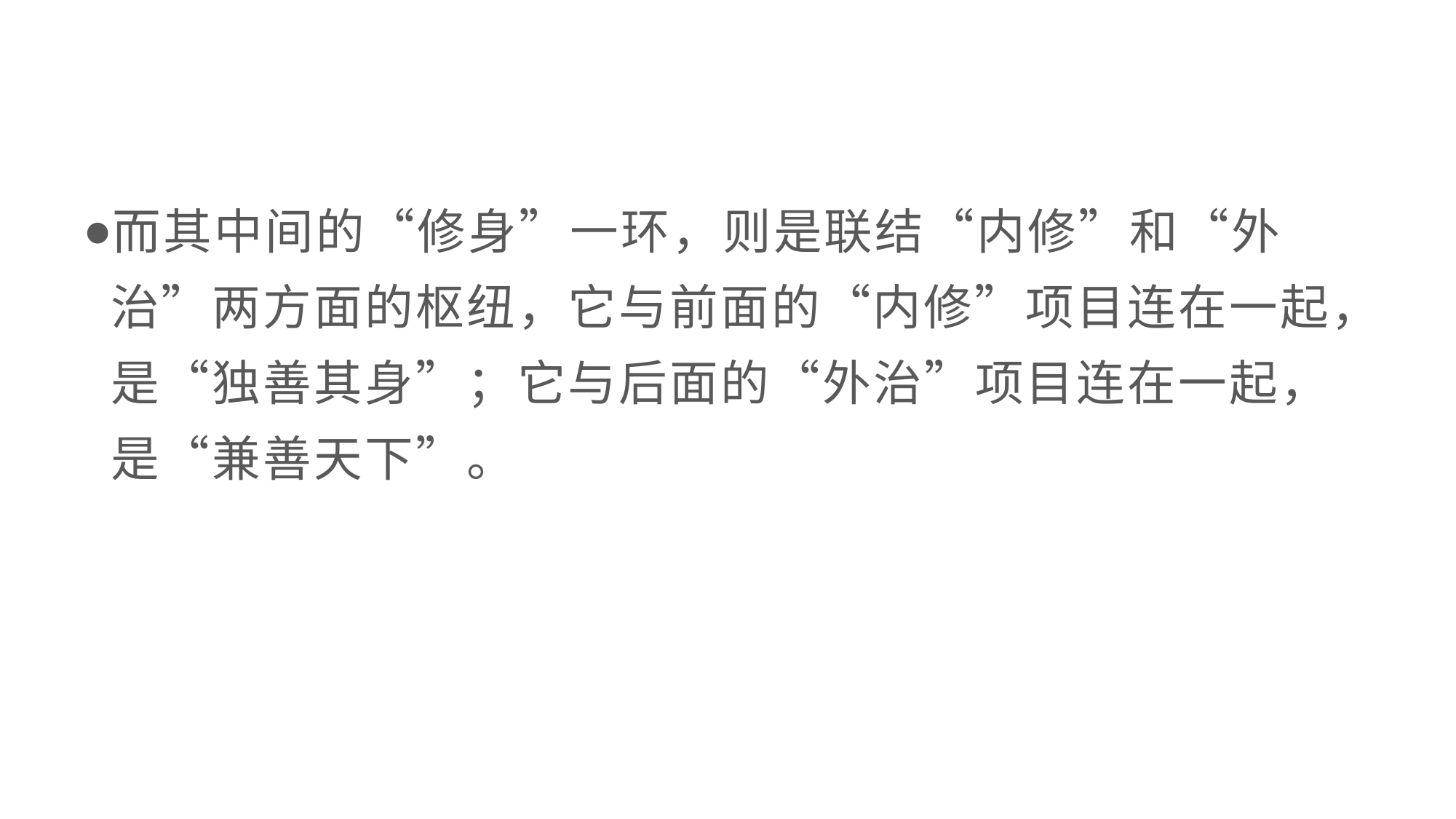

而其中间的“修身”一环，则是联结“内修”和“外治”两方面的枢纽，它与前面的“内修”项目连在一起，是“独善其身”；它与后面的“外治”项目连在一起，是“兼善天下”。